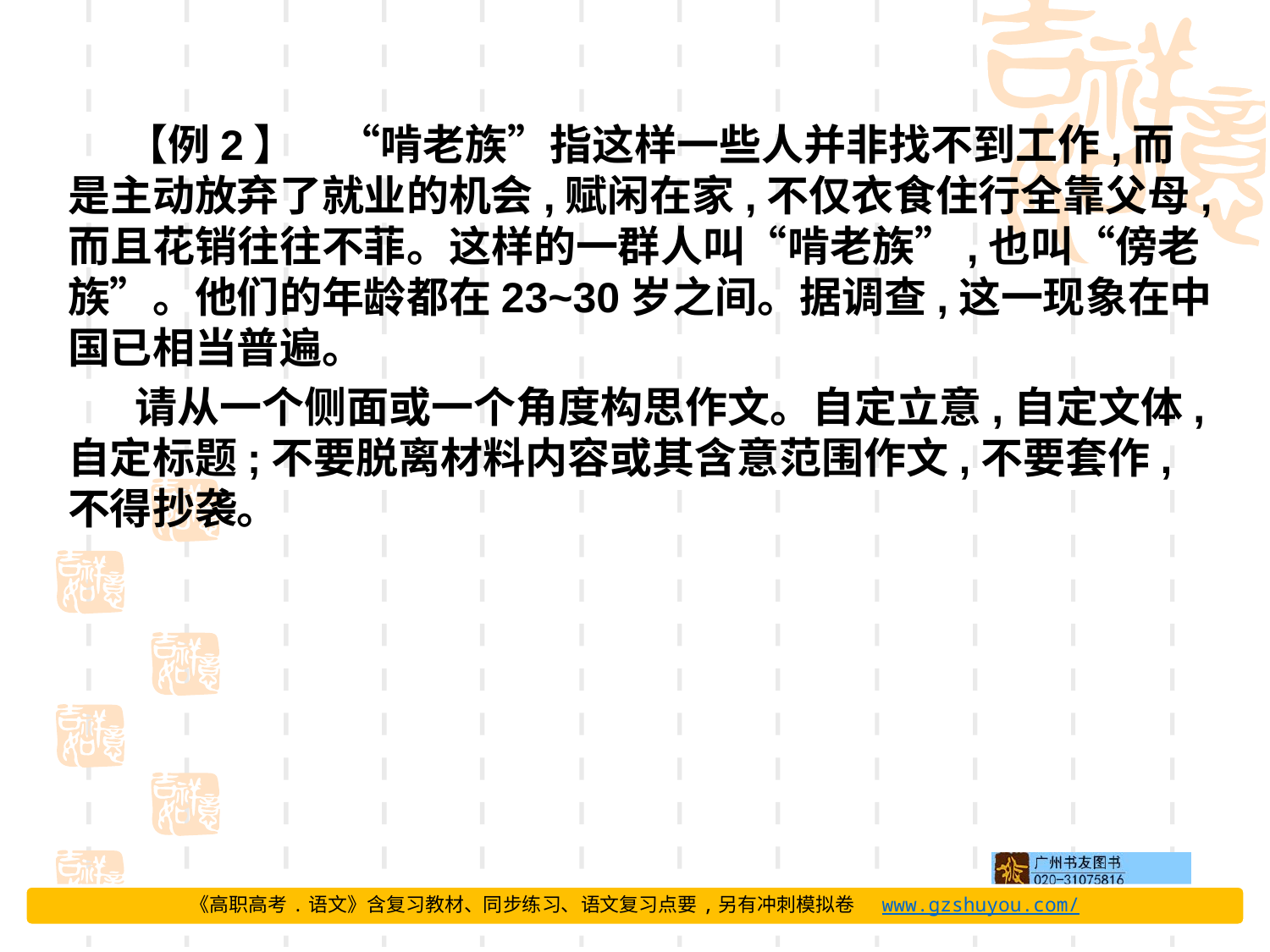

【例2】　“啃老族”指这样一些人并非找不到工作,而是主动放弃了就业的机会,赋闲在家,不仅衣食住行全靠父母,而且花销往往不菲。这样的一群人叫“啃老族”,也叫“傍老族”。他们的年龄都在23~30岁之间。据调查,这一现象在中国已相当普遍。
      请从一个侧面或一个角度构思作文。自定立意,自定文体,自定标题;不要脱离材料内容或其含意范围作文,不要套作,不得抄袭。